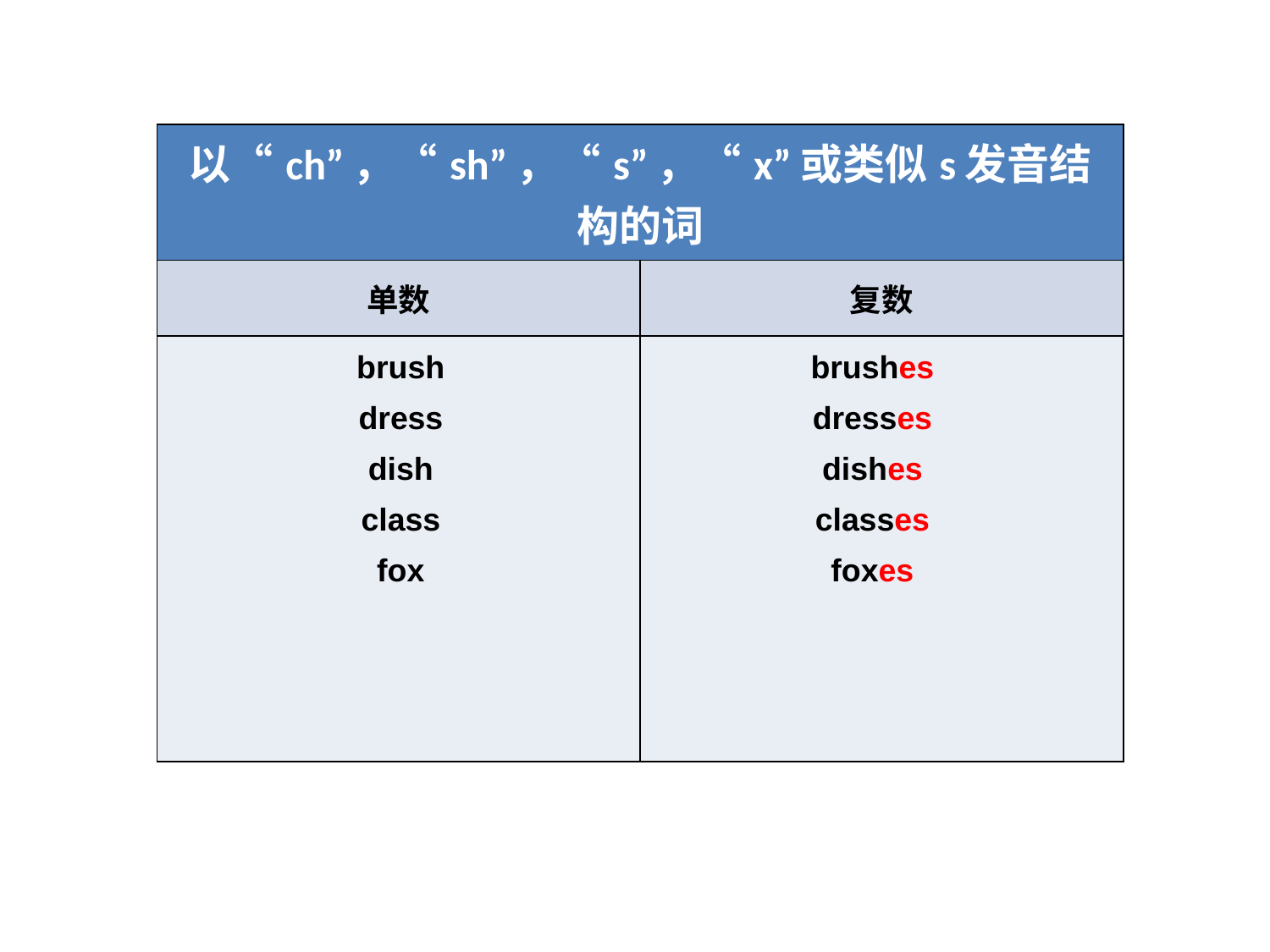

| 以“ch”，“sh”，“s”，“x”或类似s发音结构的词 |  |
| --- | --- |
| 单数 | 复数 |
|  |  |
brush
brushes
dress
dresses
dish
dishes
class
classes
fox
foxes